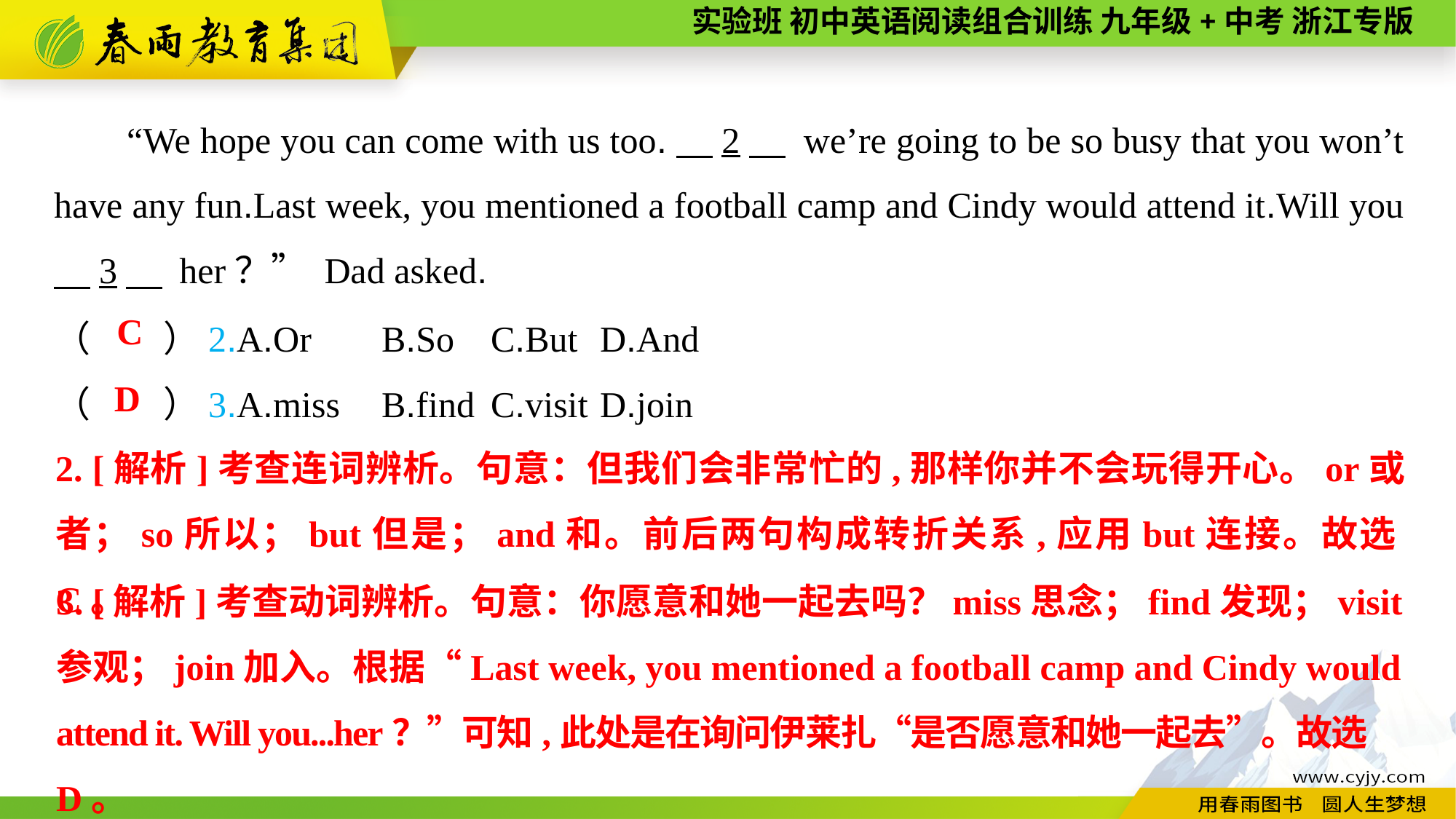

“We hope you can come with us too.　2　 we’re going to be so busy that you won’t have any fun.Last week, you mentioned a football camp and Cindy would attend it.Will you 　3　 her？” Dad asked.
（　　）2.A.Or	B.So	C.But	D.And
（　　）3.A.miss	B.find	C.visit	D.join
C
D
2. [解析]考查连词辨析。句意：但我们会非常忙的,那样你并不会玩得开心。or或者；so所以；but但是；and和。前后两句构成转折关系,应用but连接。故选C。
3. [解析]考查动词辨析。句意：你愿意和她一起去吗？miss思念；find发现；visit参观；join加入。根据“Last week, you mentioned a football camp and Cindy would attend it. Will you...her？”可知,此处是在询问伊莱扎“是否愿意和她一起去”。故选D。